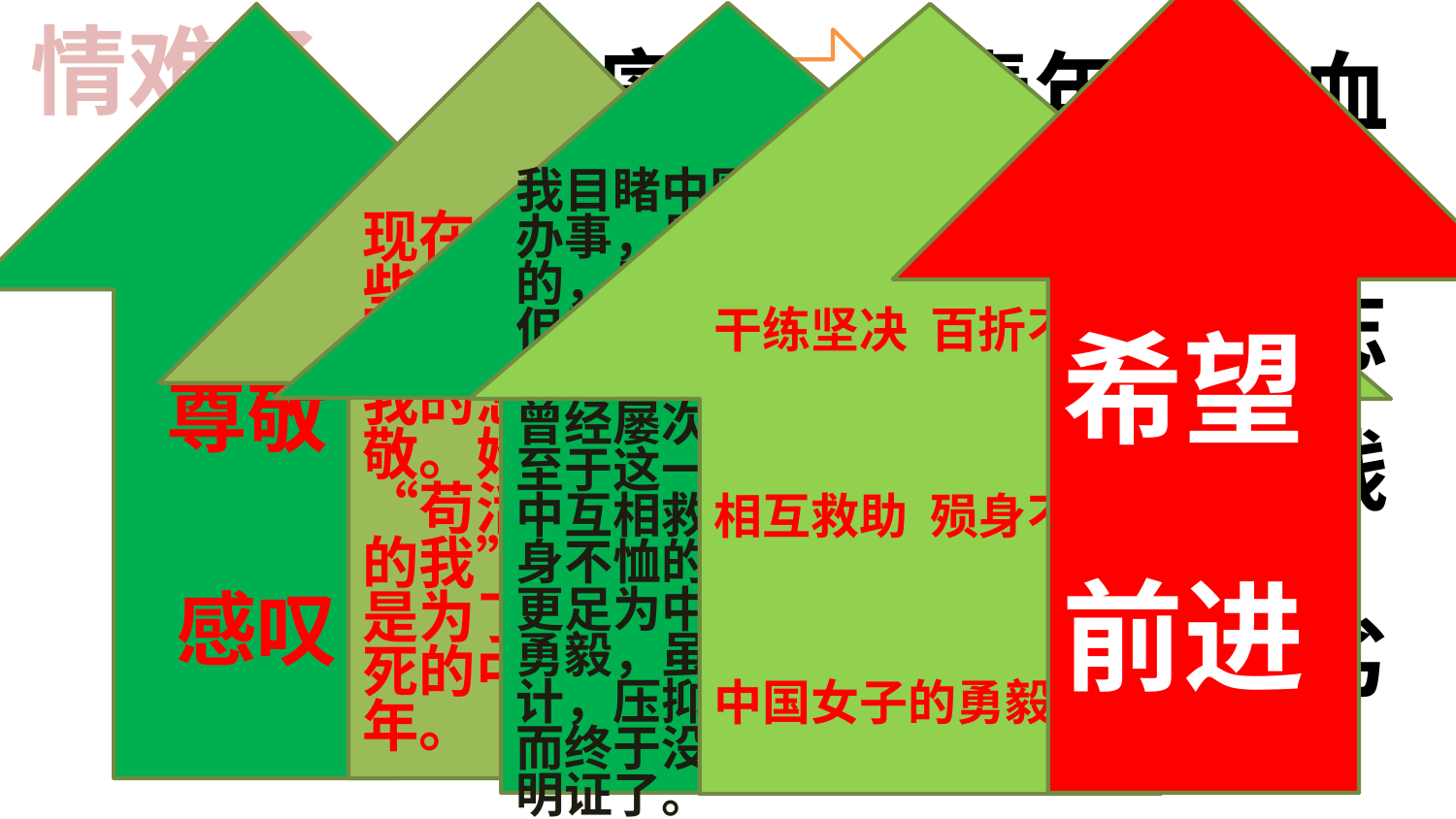

希望
前进
情难了
我目睹中国女子的办事，是始于去年的，虽然是少数，但看那干练坚决，百折不回的气概，曾经屡次为之感叹。至于这一回在弹雨中互相救助，虽殒身不恤的事实，则更足为中国女子的勇毅，虽遭阴谋秘计，压抑至数千年，而终于没有消亡的明证了。
现在却觉得有些踌躇了，我应该对她奉献我的悲哀与尊敬。她不是“苟活到现在的我”的学生，是为了中国而死的中国的青年。
尊敬
感叹
干练坚决  百折不回
相互救助  殒身不恤
中国女子的勇毅

痛

青年们喋血
悲

伪文人流言

哀
庸人们遗忘
怒

当局者凶残
愤

恨
流言家下劣